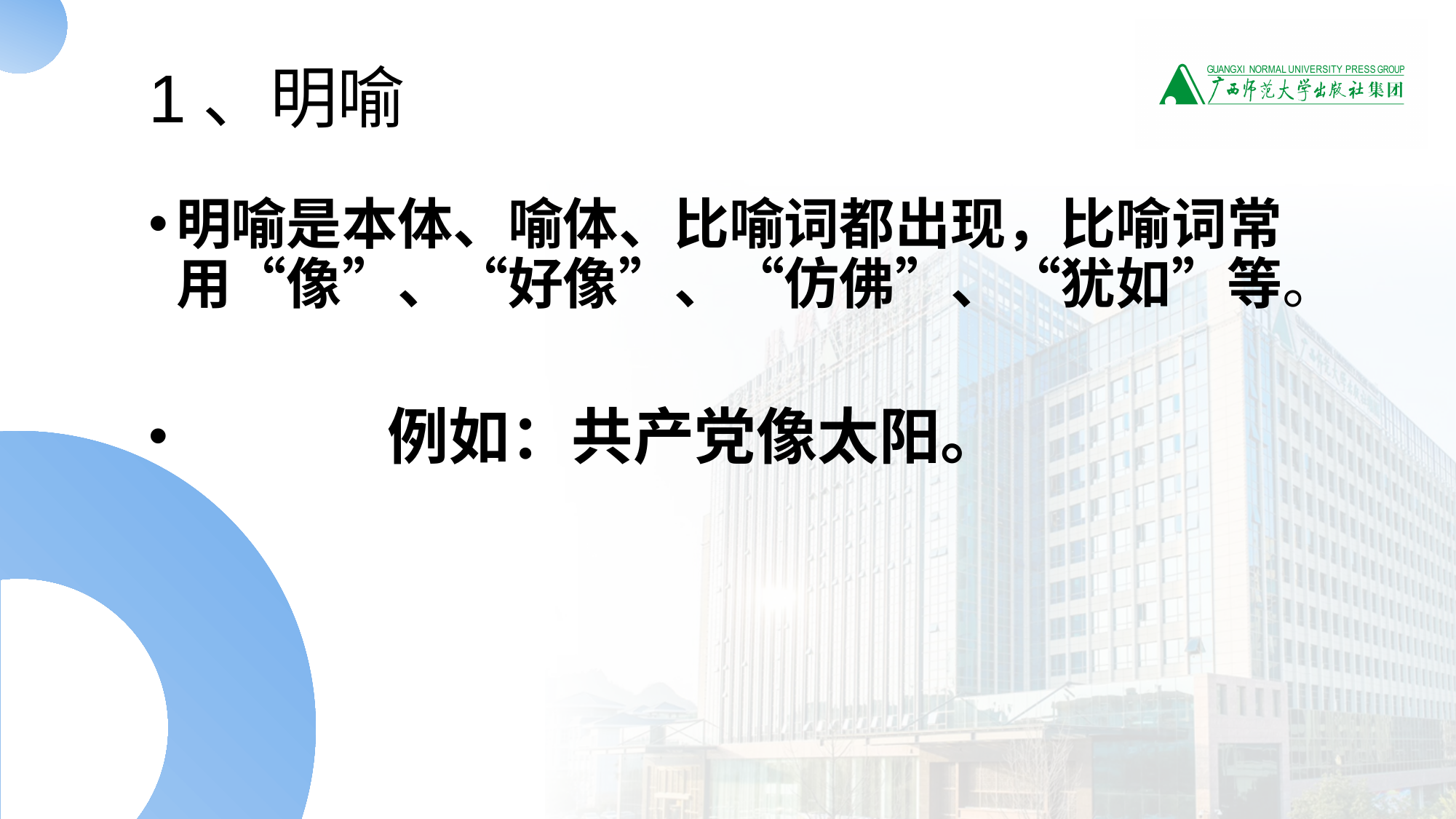

# 1、明喻
明喻是本体、喻体、比喻词都出现，比喻词常用“像”、“好像”、“仿佛”、“犹如”等。

                例如：共产党像太阳。